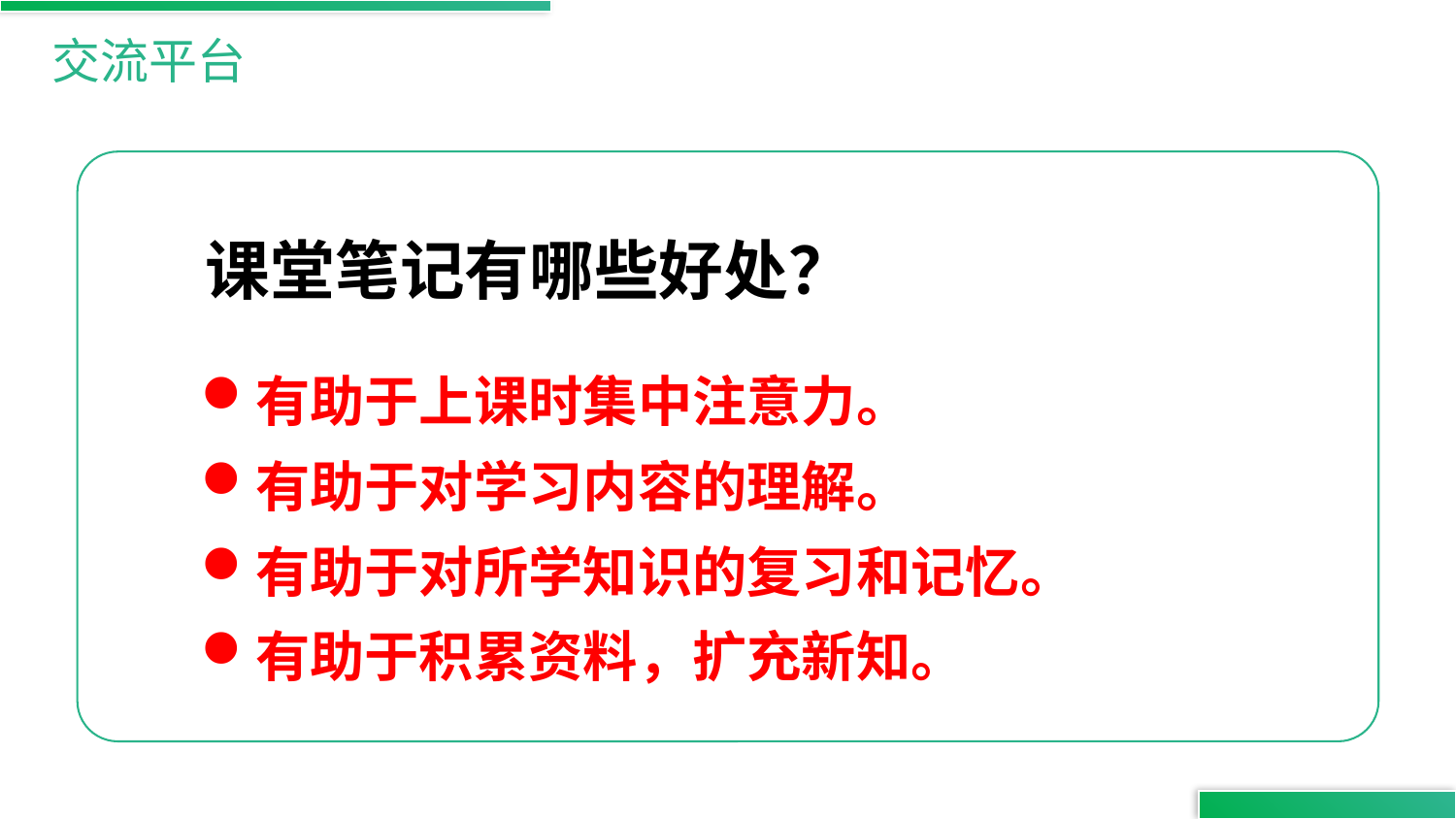

交流平台
课堂笔记有哪些好处？
有助于上课时集中注意力。
有助于对学习内容的理解。
有助于对所学知识的复习和记忆。
有助于积累资料，扩充新知。